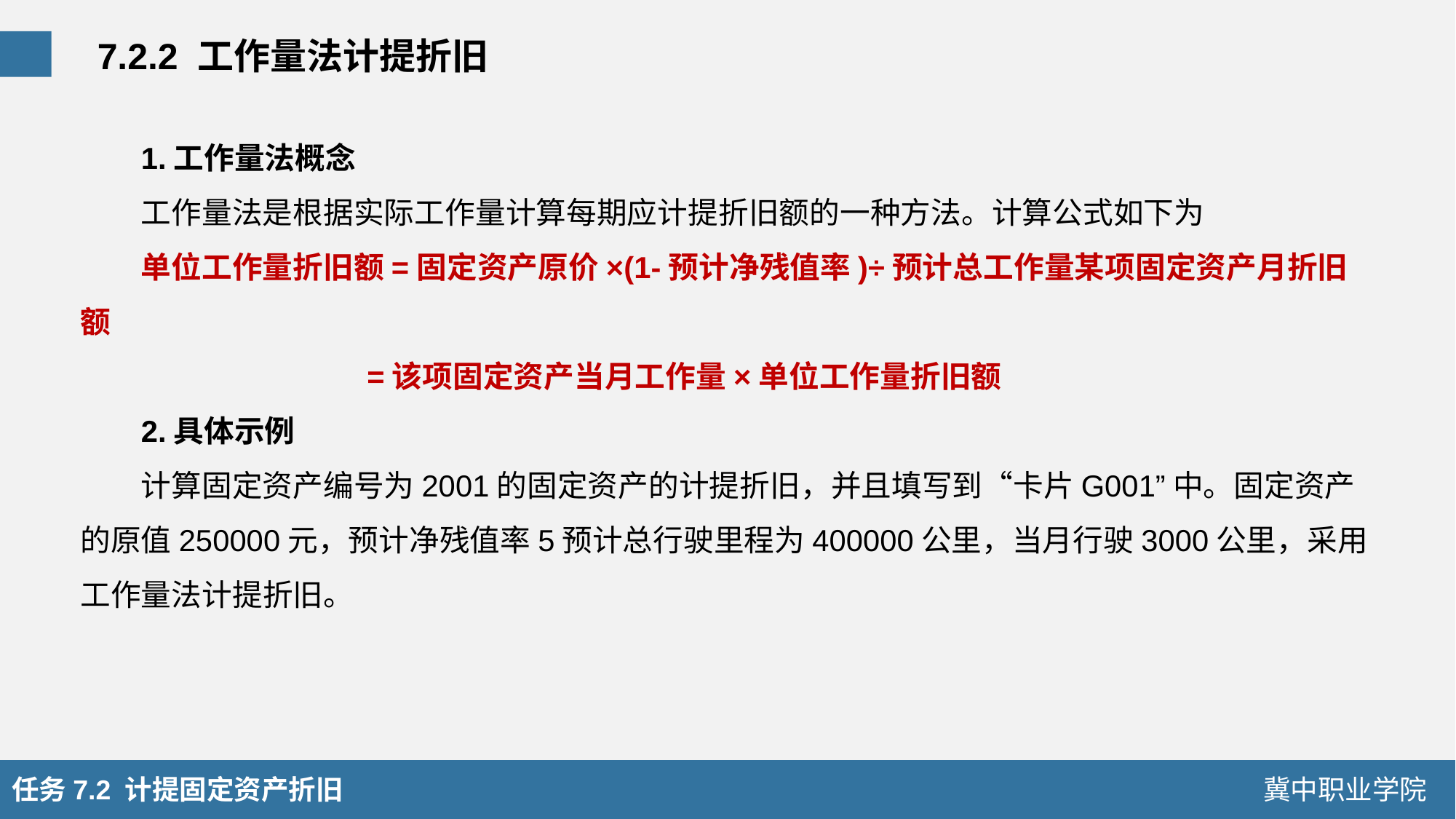

7.2.2 工作量法计提折旧
1.工作量法概念
工作量法是根据实际工作量计算每期应计提折旧额的一种方法。计算公式如下为
单位工作量折旧额=固定资产原价×(1-预计净残值率)÷预计总工作量某项固定资产月折旧额
                           =该项固定资产当月工作量×单位工作量折旧额
2.具体示例
计算固定资产编号为2001的固定资产的计提折旧，并且填写到“卡片G001”中。固定资产的原值250000元，预计净残值率5预计总行驶里程为400000公里，当月行驶3000公里，采用工作量法计提折旧。

任务7.2 计提固定资产折旧
冀中职业学院